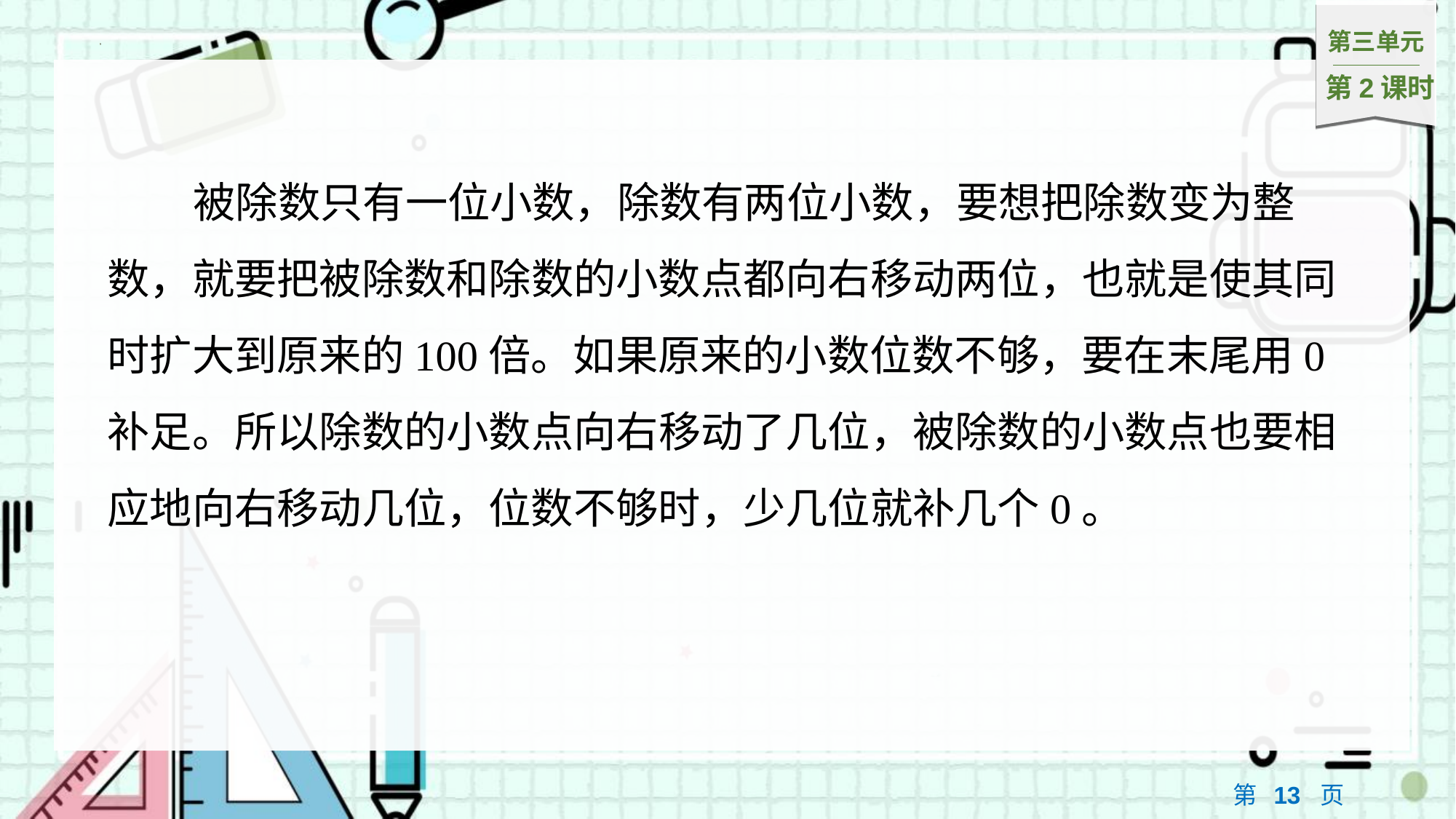

被除数只有一位小数，除数有两位小数，要想把除数变为整数，就要把被除数和除数的小数点都向右移动两位，也就是使其同时扩大到原来的100倍。如果原来的小数位数不够，要在末尾用0补足。所以除数的小数点向右移动了几位，被除数的小数点也要相应地向右移动几位，位数不够时，少几位就补几个0。